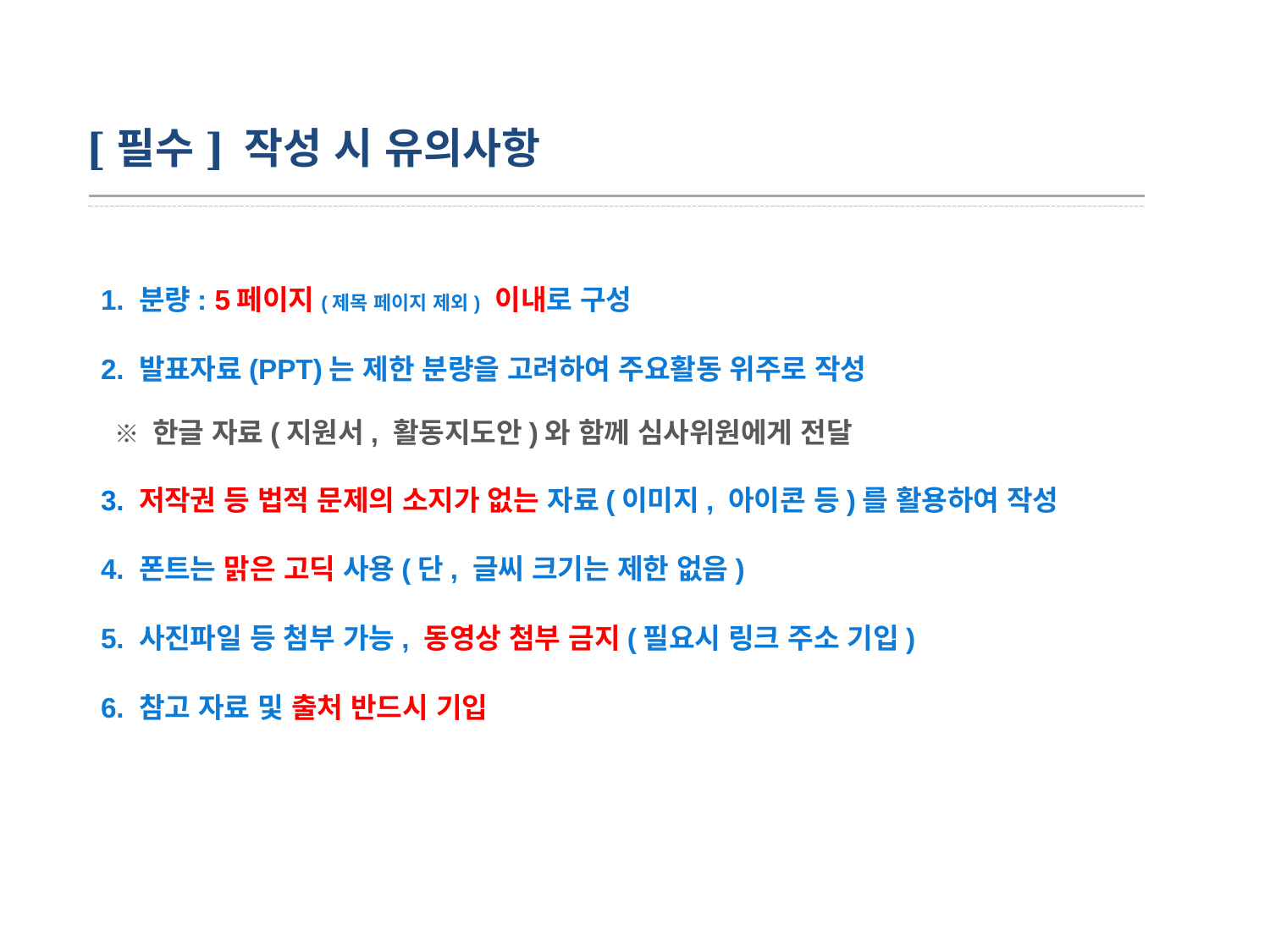

[필수] 작성 시 유의사항
1. 분량: 5페이지(제목 페이지 제외) 이내로 구성
2. 발표자료(PPT)는 제한 분량을 고려하여 주요활동 위주로 작성

  ※ 한글 자료(지원서, 활동지도안)와 함께 심사위원에게 전달

3. 저작권 등 법적 문제의 소지가 없는 자료(이미지, 아이콘 등)를 활용하여 작성
4. 폰트는 맑은 고딕 사용(단, 글씨 크기는 제한 없음)
5. 사진파일 등 첨부 가능, 동영상 첨부 금지(필요시 링크 주소 기입)
6. 참고 자료 및 출처 반드시 기입